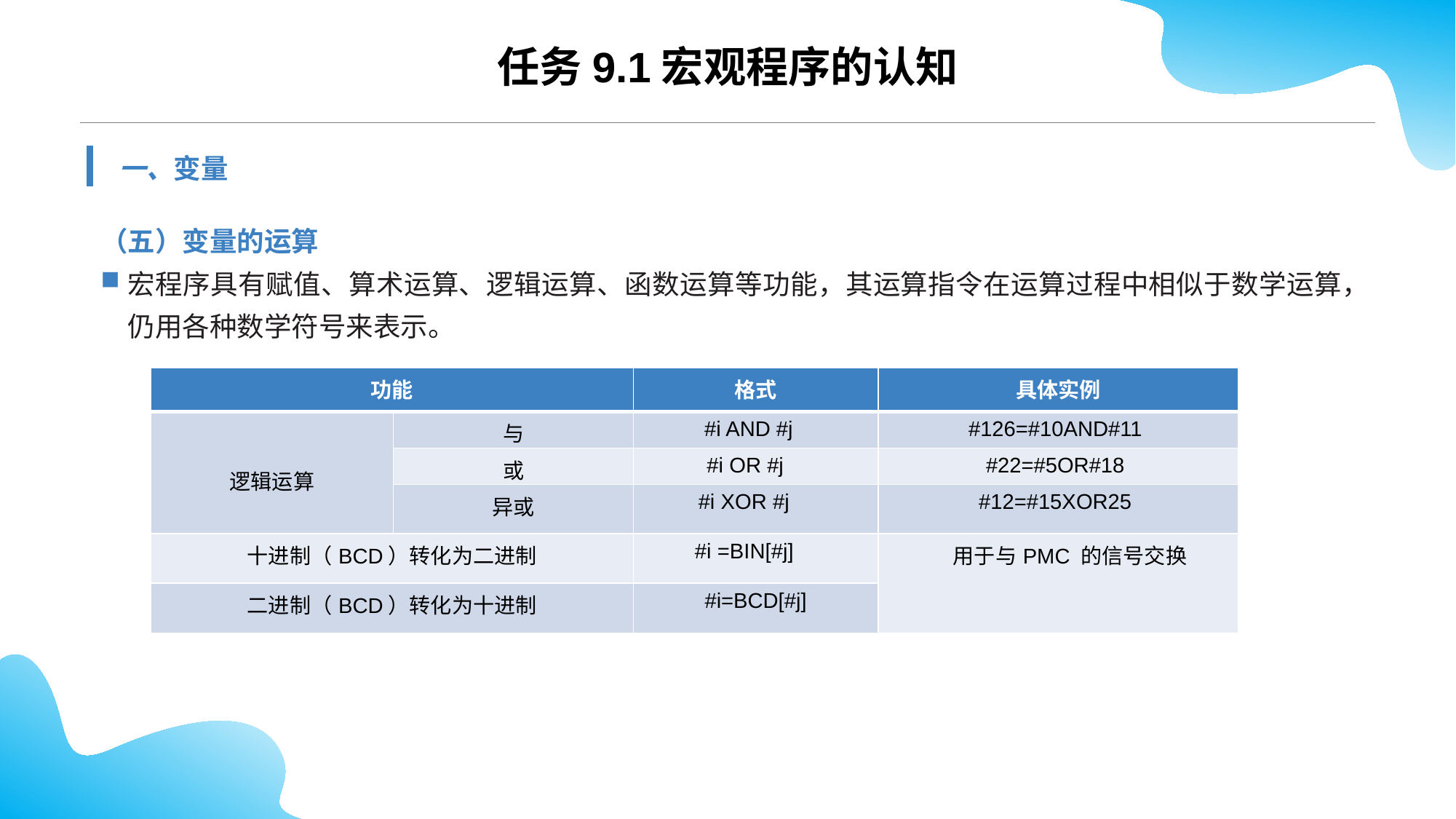

任务9.1宏观程序的认知
一、变量
（五）变量的运算
宏程序具有赋值、算术运算、逻辑运算、函数运算等功能，其运算指令在运算过程中相似于数学运算，仍用各种数学符号来表示。
| 功能 |  | 格式 | 具体实例 |
| --- | --- | --- | --- |
| 逻辑运算 | 与 | #i AND #j | #126=#10AND#11 |
|  | 或 | #i OR #j | #22=#5OR#18 |
|  | 异或 | #i XOR #j | #12=#15XOR25 |
| 十进制（BCD）转化为二进制 |  | #i =BIN[#j] | 用于与PMC 的信号交换 |
| 二进制（BCD）转化为十进制 |  | #i=BCD[#j] |  |